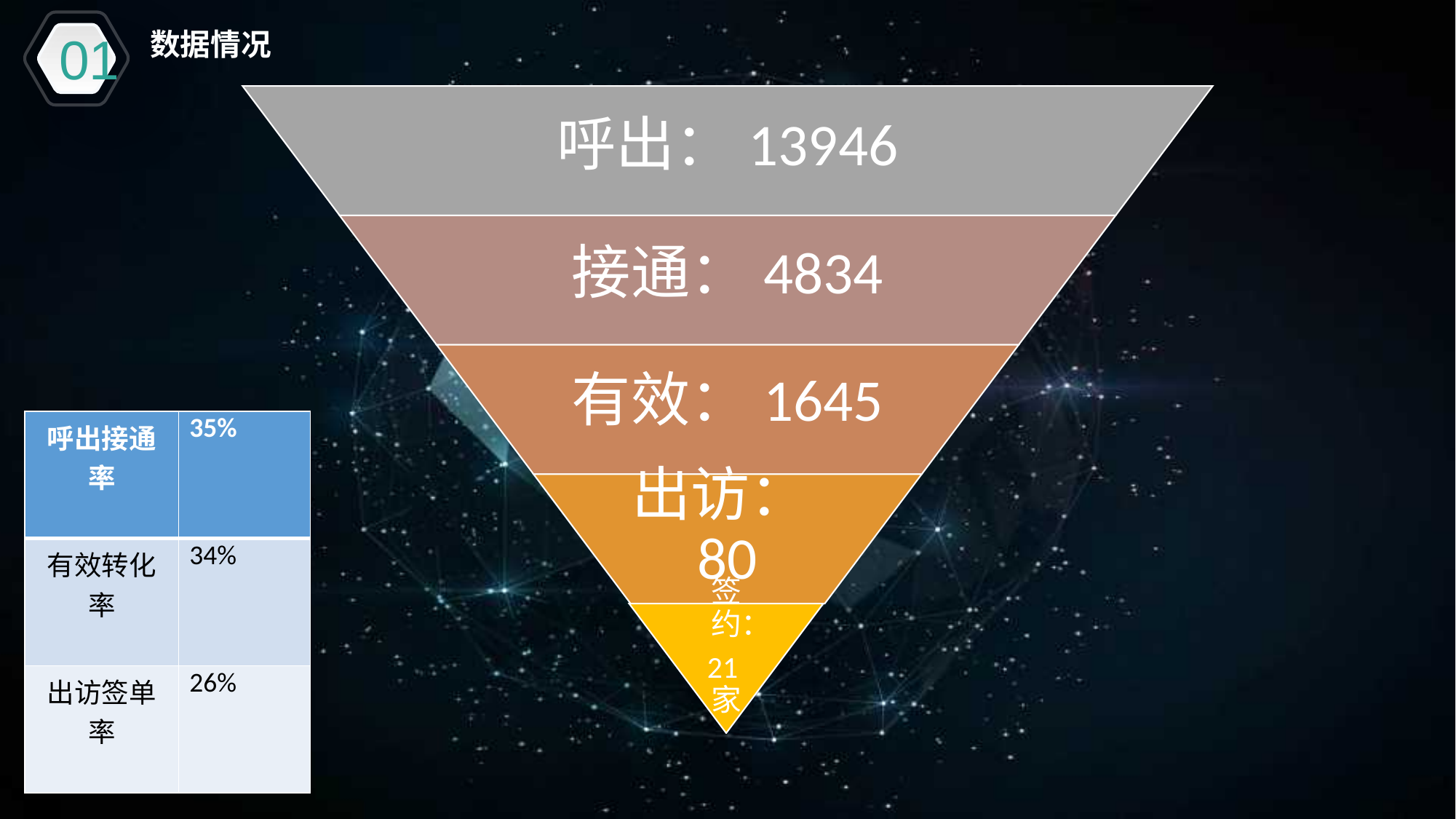

01
数据情况
呼出：13946
接通：4834
有效：1645
出访：80
签约：
21家
| 呼出接通率 | 35% |
| --- | --- |
| 有效转化率 | 34% |
| 出访签单率 | 26% |